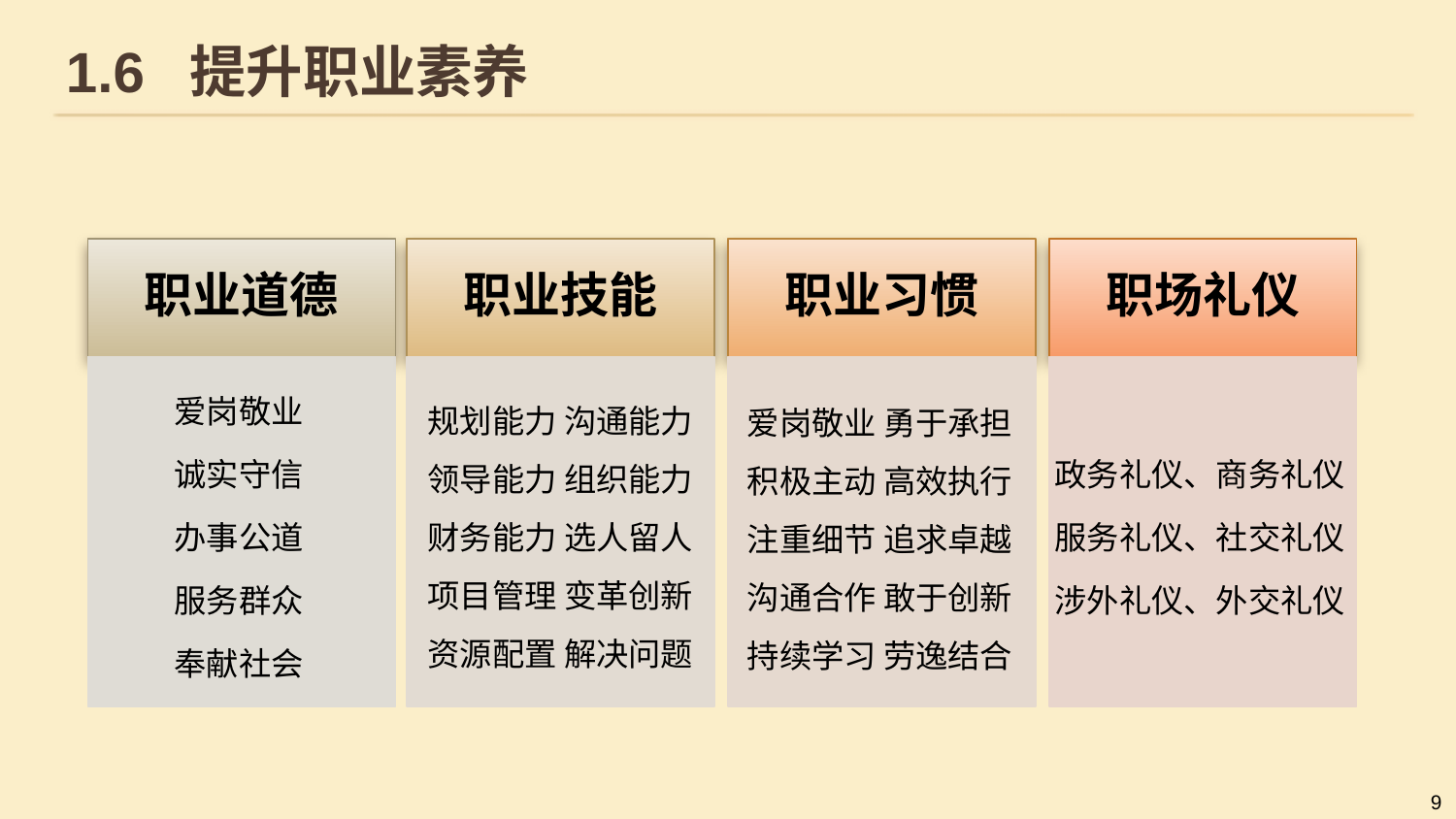

# 1.6  提升职业素养
职业道德
职业技能
职业习惯
职场礼仪
爱岗敬业
诚实守信
办事公道
服务群众
奉献社会
规划能力 沟通能力
领导能力 组织能力
财务能力 选人留人
项目管理 变革创新
资源配置 解决问题
爱岗敬业 勇于承担
积极主动 高效执行
注重细节 追求卓越
沟通合作 敢于创新
持续学习 劳逸结合
政务礼仪、商务礼仪
服务礼仪、社交礼仪
涉外礼仪、外交礼仪
9